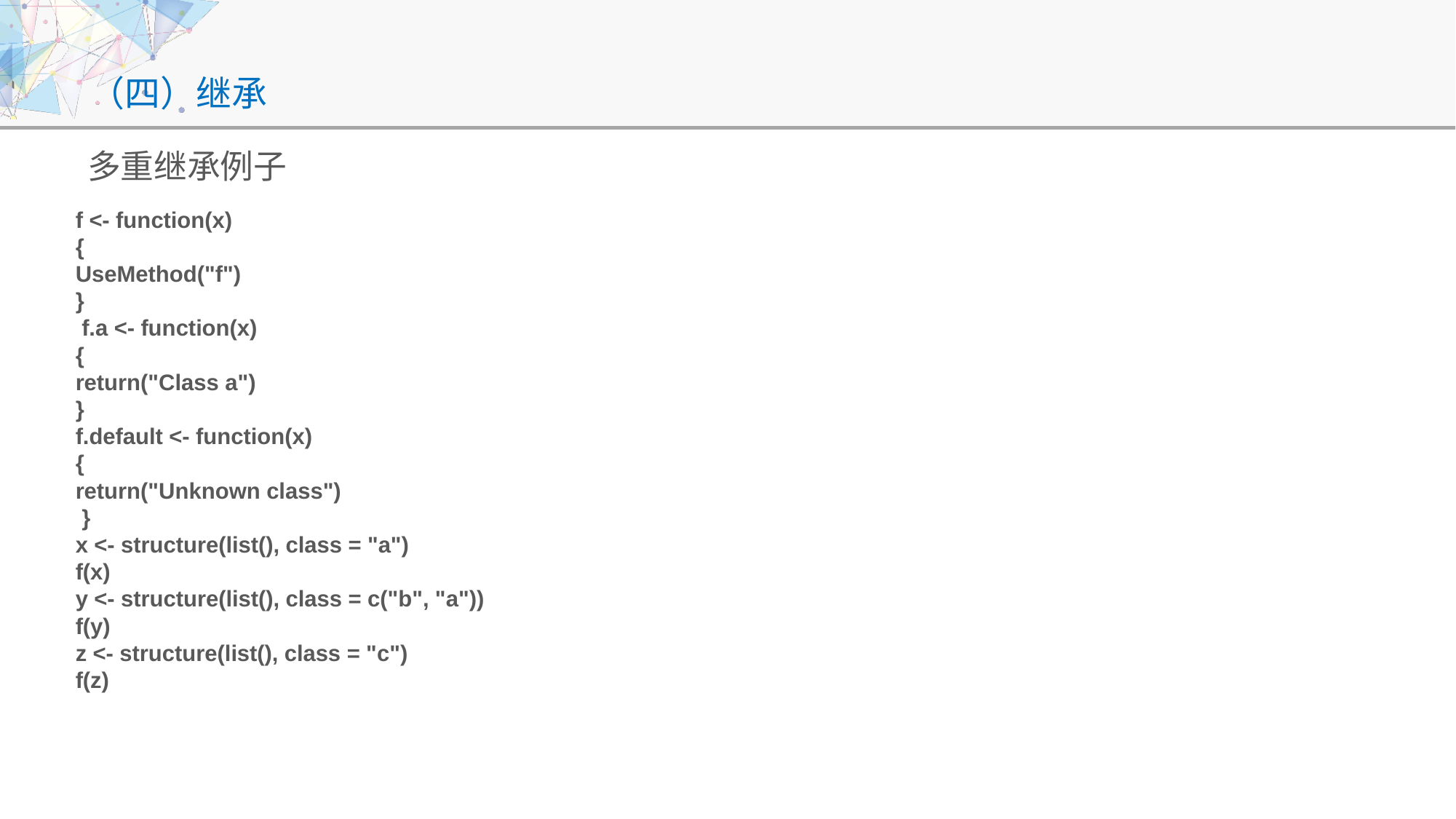

# （四）继承
多重继承例子
f <- function(x)
{
UseMethod("f")
}
 f.a <- function(x)
{
return("Class a")
}
f.default <- function(x)
{
return("Unknown class")
 }
x <- structure(list(), class = "a")
f(x)
y <- structure(list(), class = c("b", "a"))
f(y)
z <- structure(list(), class = "c")
f(z)